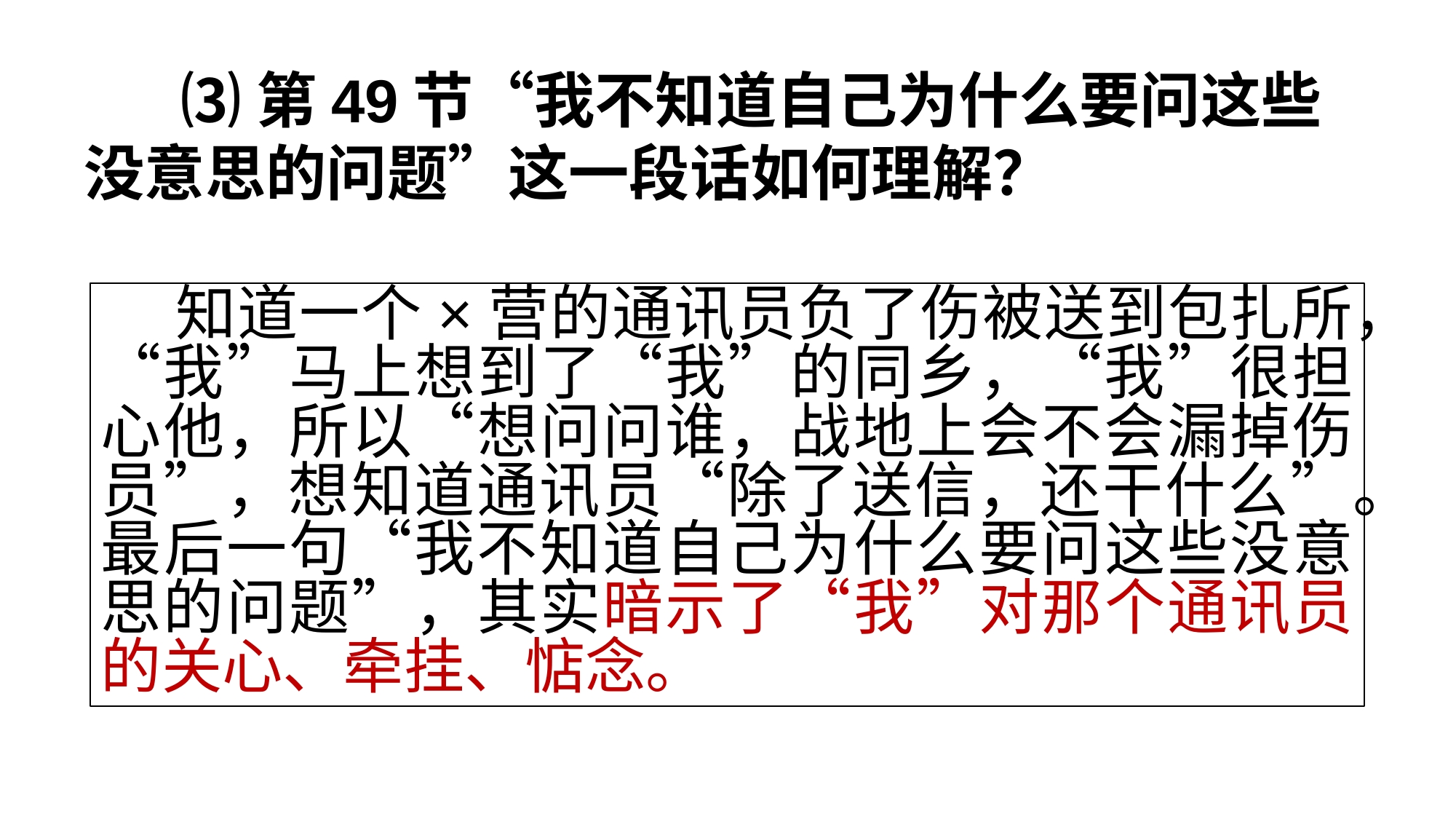

⑶第49节“我不知道自己为什么要问这些没意思的问题”这一段话如何理解？
    知道一个×营的通讯员负了伤被送到包扎所，“我”马上想到了“我”的同乡，“我”很担心他，所以“想问问谁，战地上会不会漏掉伤员”，想知道通讯员“除了送信，还干什么”。最后一句“我不知道自己为什么要问这些没意思的问题”，其实暗示了“我”对那个通讯员的关心、牵挂、惦念。